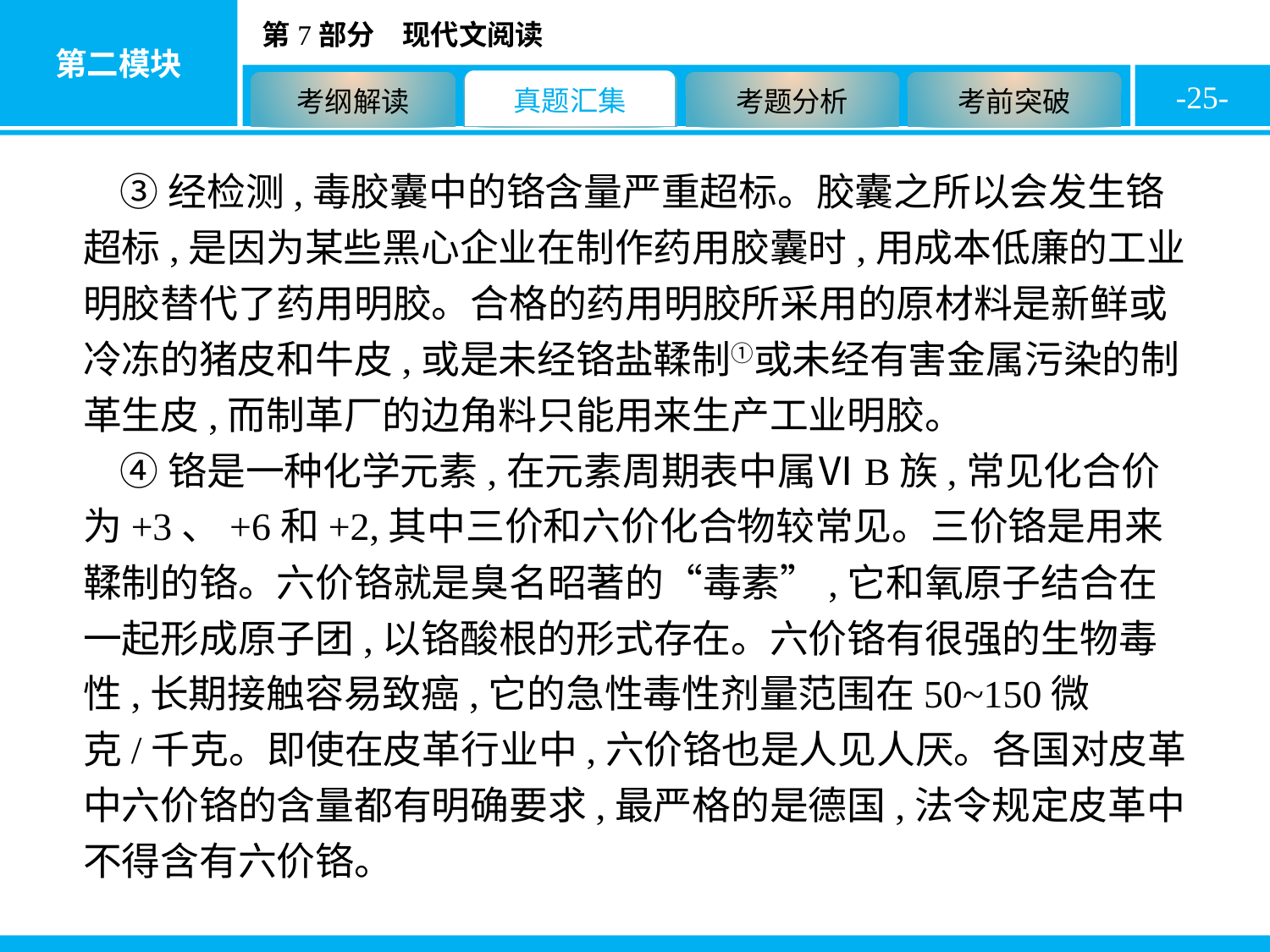

-25-
③经检测,毒胶囊中的铬含量严重超标。胶囊之所以会发生铬超标,是因为某些黑心企业在制作药用胶囊时,用成本低廉的工业明胶替代了药用明胶。合格的药用明胶所采用的原材料是新鲜或冷冻的猪皮和牛皮,或是未经铬盐鞣制①或未经有害金属污染的制革生皮,而制革厂的边角料只能用来生产工业明胶。
④铬是一种化学元素,在元素周期表中属ⅥB族,常见化合价为+3、+6和+2,其中三价和六价化合物较常见。三价铬是用来鞣制的铬。六价铬就是臭名昭著的“毒素”,它和氧原子结合在一起形成原子团,以铬酸根的形式存在。六价铬有很强的生物毒性,长期接触容易致癌,它的急性毒性剂量范围在50~150微克/千克。即使在皮革行业中,六价铬也是人见人厌。各国对皮革中六价铬的含量都有明确要求,最严格的是德国,法令规定皮革中不得含有六价铬。